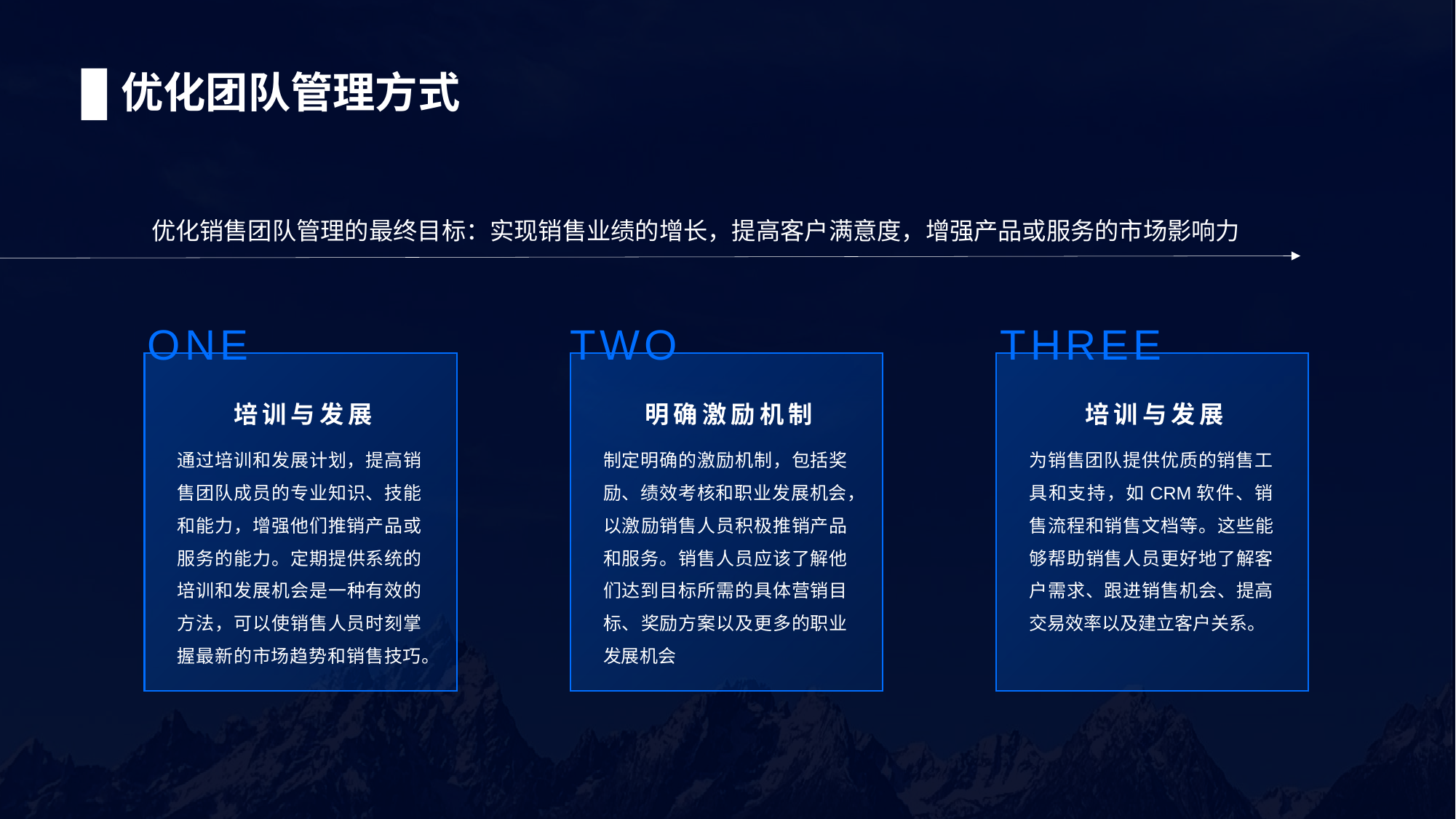

# 优化团队管理方式
优化销售团队管理的最终目标：实现销售业绩的增长，提高客户满意度，增强产品或服务的市场影响力
ONE

培训与发展
通过培训和发展计划，提高销售团队成员的专业知识、技能和能力，增强他们推销产品或服务的能力。定期提供系统的培训和发展机会是一种有效的方法，可以使销售人员时刻掌握最新的市场趋势和销售技巧。
TWO

明确激励机制
制定明确的激励机制，包括奖励、绩效考核和职业发展机会，以激励销售人员积极推销产品和服务。销售人员应该了解他们达到目标所需的具体营销目标、奖励方案以及更多的职业发展机会
THREE

培训与发展
为销售团队提供优质的销售工具和支持，如CRM软件、销售流程和销售文档等。这些能够帮助销售人员更好地了解客户需求、跟进销售机会、提高交易效率以及建立客户关系。